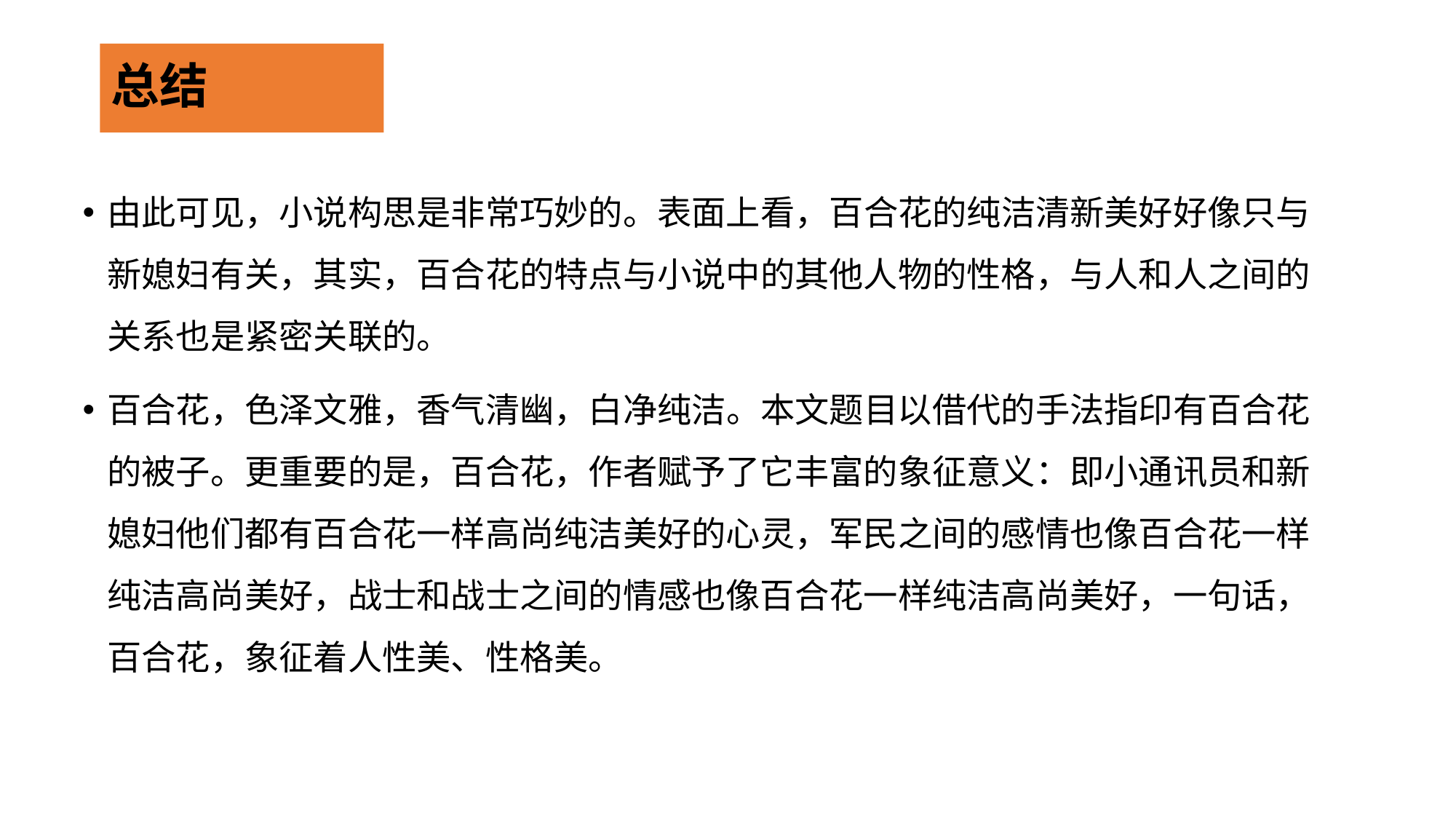

# 总结
由此可见，小说构思是非常巧妙的。表面上看，百合花的纯洁清新美好好像只与新媳妇有关，其实，百合花的特点与小说中的其他人物的性格，与人和人之间的关系也是紧密关联的。
百合花，色泽文雅，香气清幽，白净纯洁。本文题目以借代的手法指印有百合花的被子。更重要的是，百合花，作者赋予了它丰富的象征意义：即小通讯员和新媳妇他们都有百合花一样高尚纯洁美好的心灵，军民之间的感情也像百合花一样纯洁高尚美好，战士和战士之间的情感也像百合花一样纯洁高尚美好，一句话，百合花，象征着人性美、性格美。